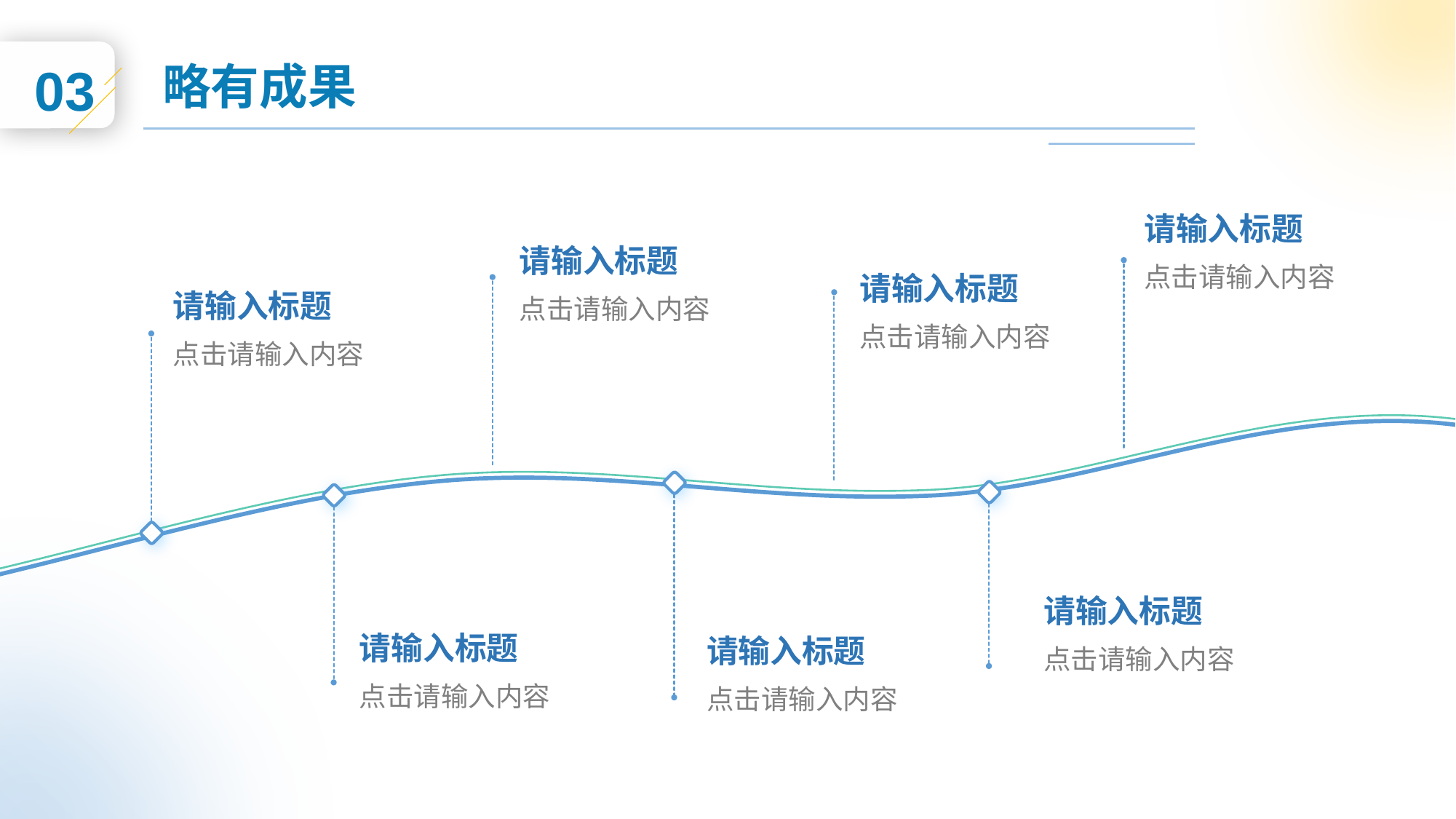

03
略有成果
请输入标题
请输入标题
点击请输入内容
请输入标题
请输入标题
点击请输入内容
点击请输入内容

点击请输入内容

请输入标题
请输入标题
请输入标题
点击请输入内容
点击请输入内容
点击请输入内容